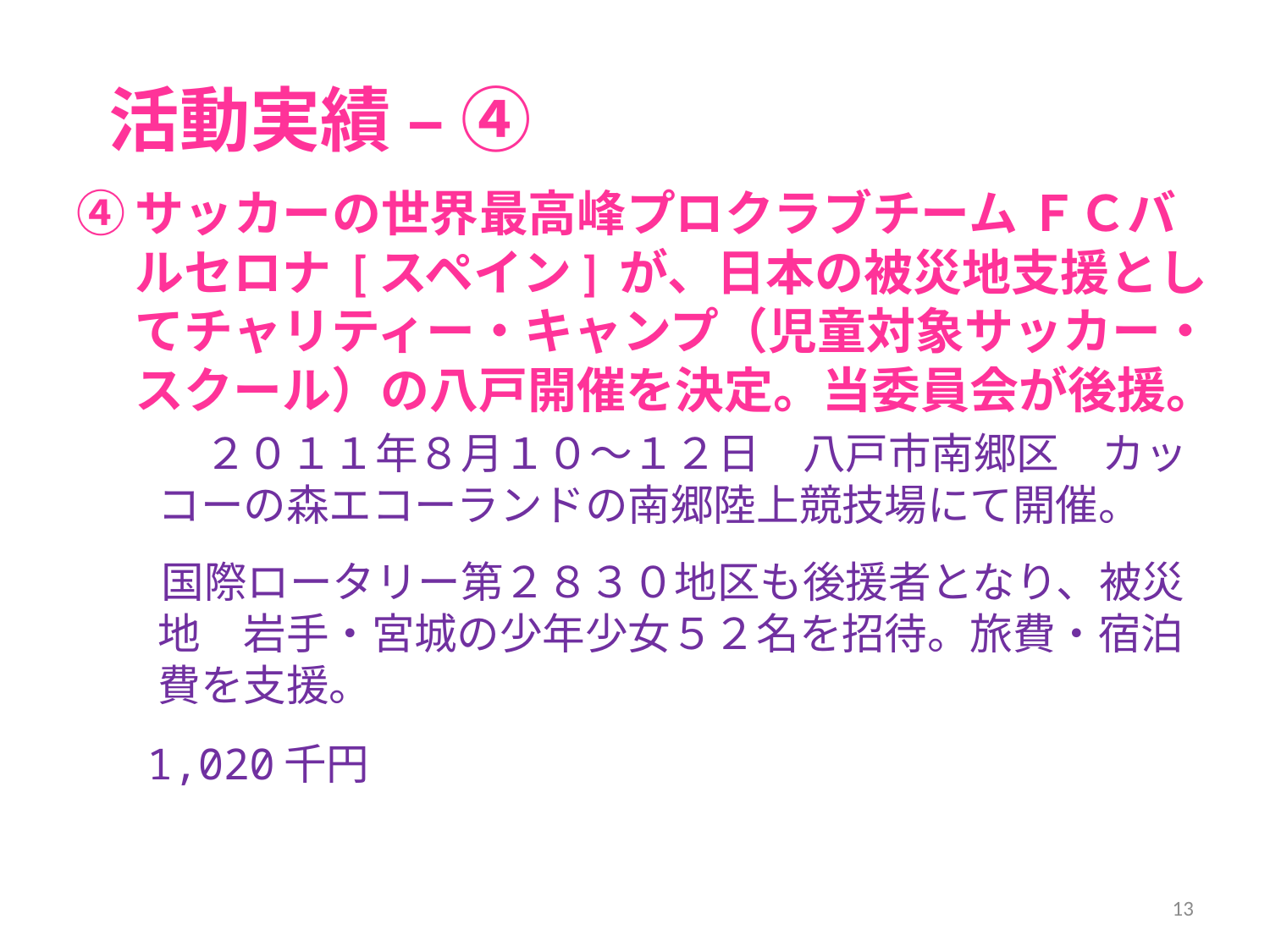

# 活動実績 – ④
④サッカーの世界最高峰プロクラブチーム ＦＣバルセロナ [スペイン] が、日本の被災地支援としてチャリティー・キャンプ（児童対象サッカー・スクール）の八戸開催を決定。当委員会が後援。
　　　２０１１年８月１０～１２日　八戸市南郷区　カッコーの森エコーランドの南郷陸上競技場にて開催。

　　国際ロータリー第２８３０地区も後援者となり、被災地　岩手・宮城の少年少女５２名を招待。旅費・宿泊費を支援。

　  1,020千円

13